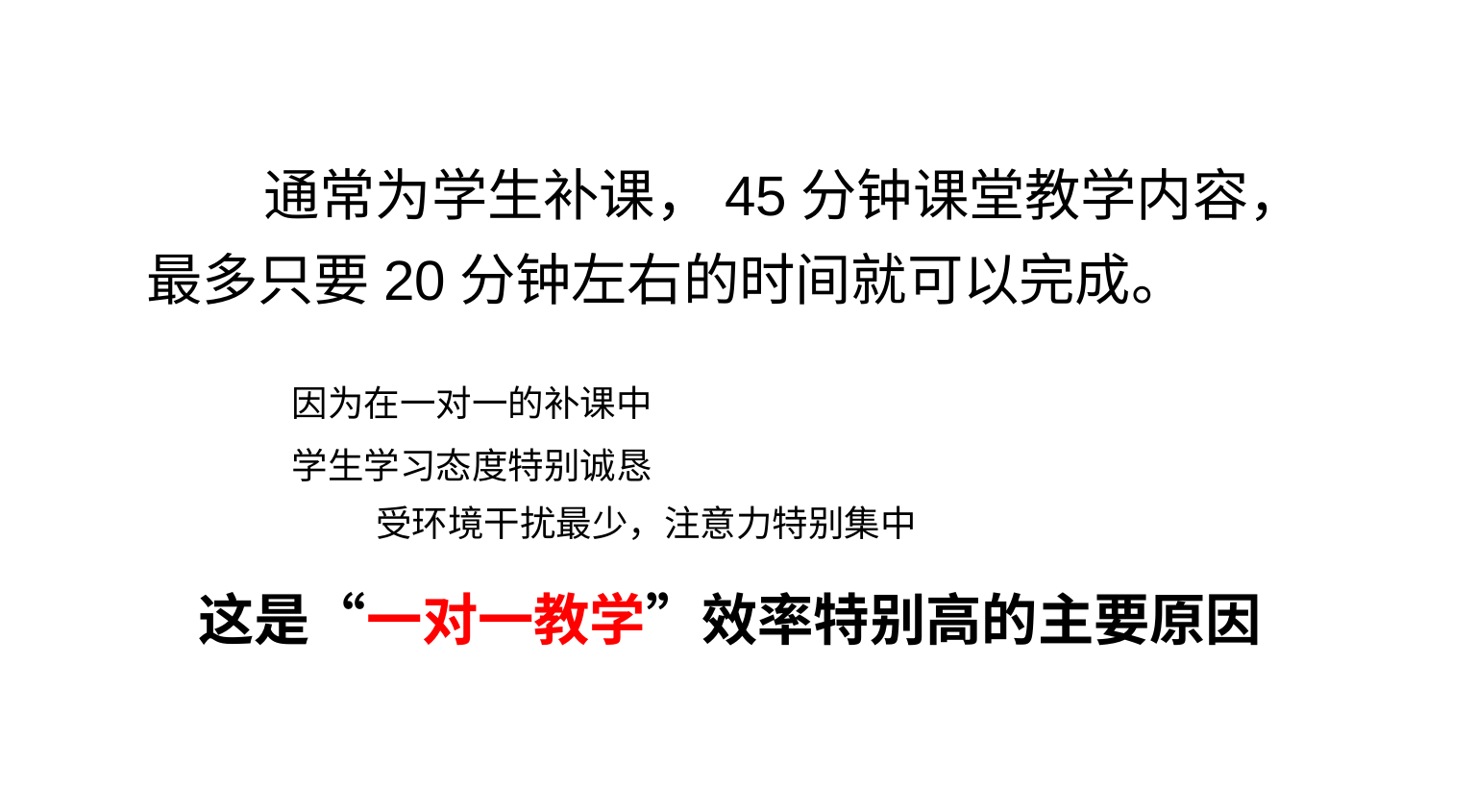

通常为学生补课，45分钟课堂教学内容，
最多只要20分钟左右的时间就可以完成。
因为在一对一的补课中
学生学习态度特别诚恳
受环境干扰最少，注意力特别集中
这是“一对一教学”效率特别高的主要原因